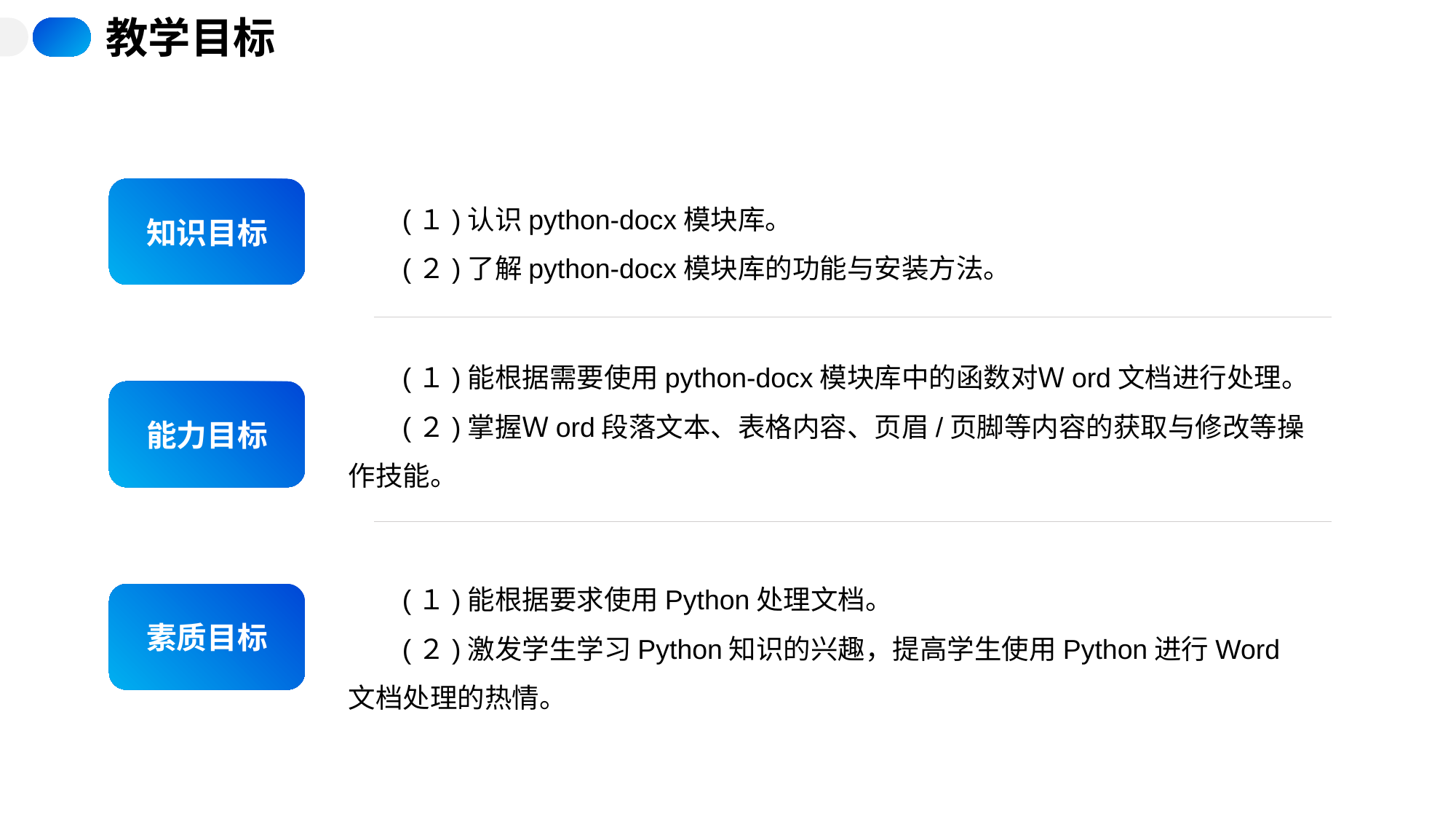

教学目标
知识目标
(１)认识python-docx模块库。
(２)了解python-docx模块库的功能与安装方法。
(１)能根据需要使用python-docx模块库中的函数对Ｗord文档进行处理。
(２)掌握Ｗord段落文本、表格内容、页眉/页脚等内容的获取与修改等操作技能。
能力目标
(１)能根据要求使用Python处理文档。
(２)激发学生学习Python知识的兴趣，提高学生使用Python进行Word 文档处理的热情。
素质目标